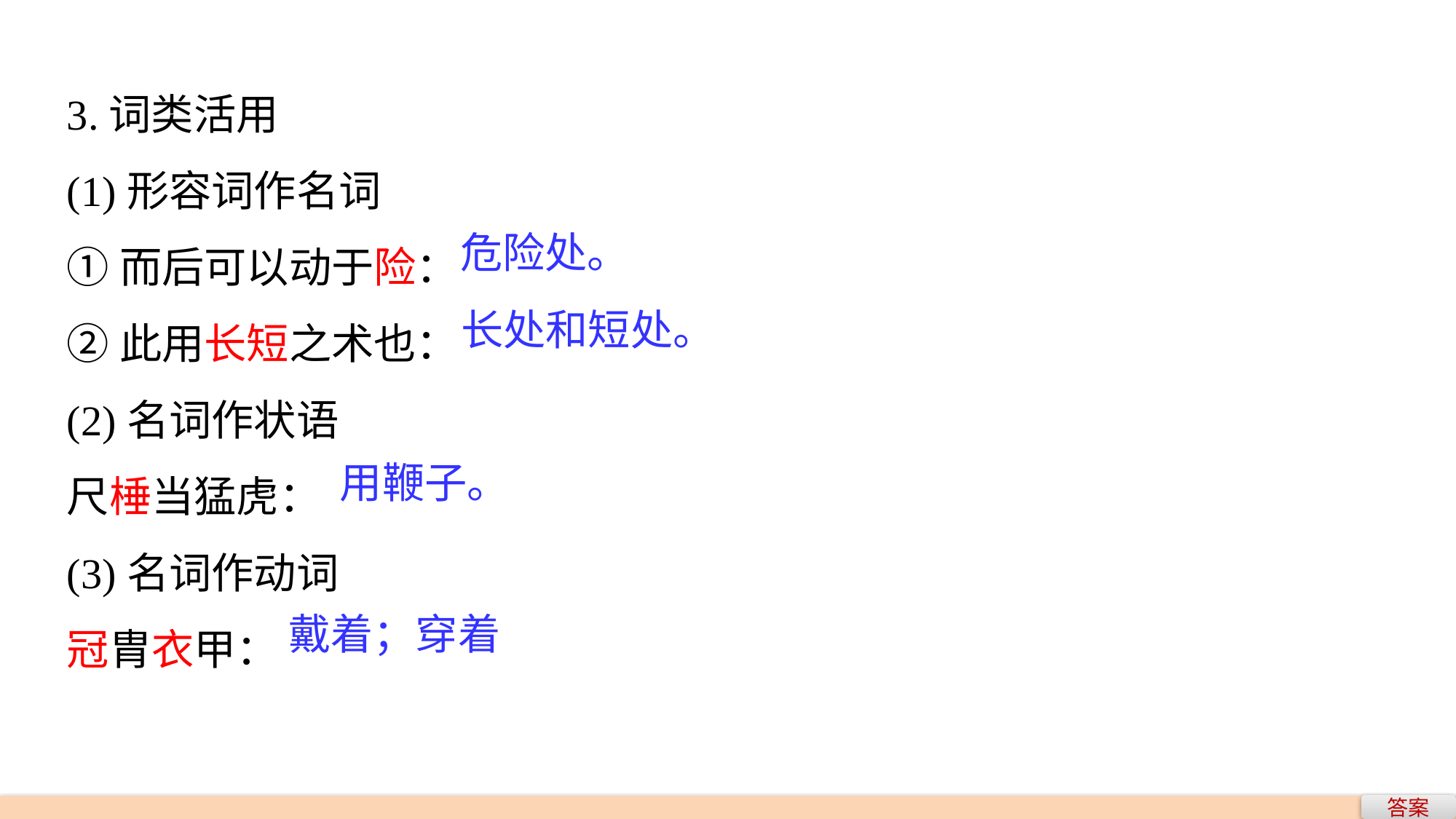

3.词类活用
(1)形容词作名词
①而后可以动于险：
②此用长短之术也：
(2)名词作状语
尺棰当猛虎：
(3)名词作动词
冠胄衣甲：
危险处。
长处和短处。
用鞭子。
戴着；穿着
答案